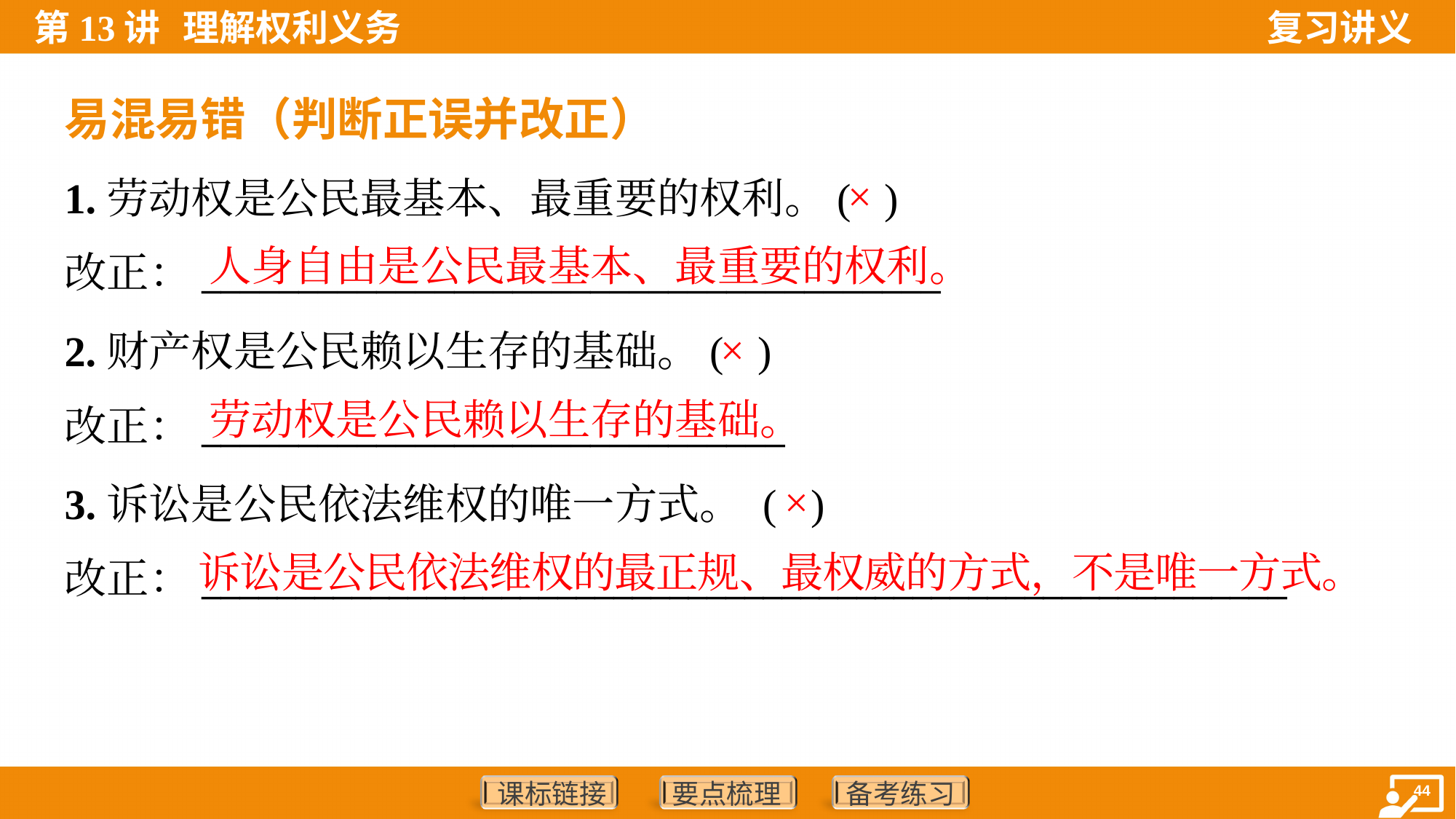

易混易错（判断正误并改正）
1.劳动权是公民最基本、最重要的权利。(   )
改正：______________________________________
×
人身自由是公民最基本、最重要的权利。
2.财产权是公民赖以生存的基础。(   )
改正：______________________________
×
劳动权是公民赖以生存的基础。
3.诉讼是公民依法维权的唯一方式。 (   )
改正：__________________________________________________________
×
诉讼是公民依法维权的最正规、最权威的方式，不是唯一方式。